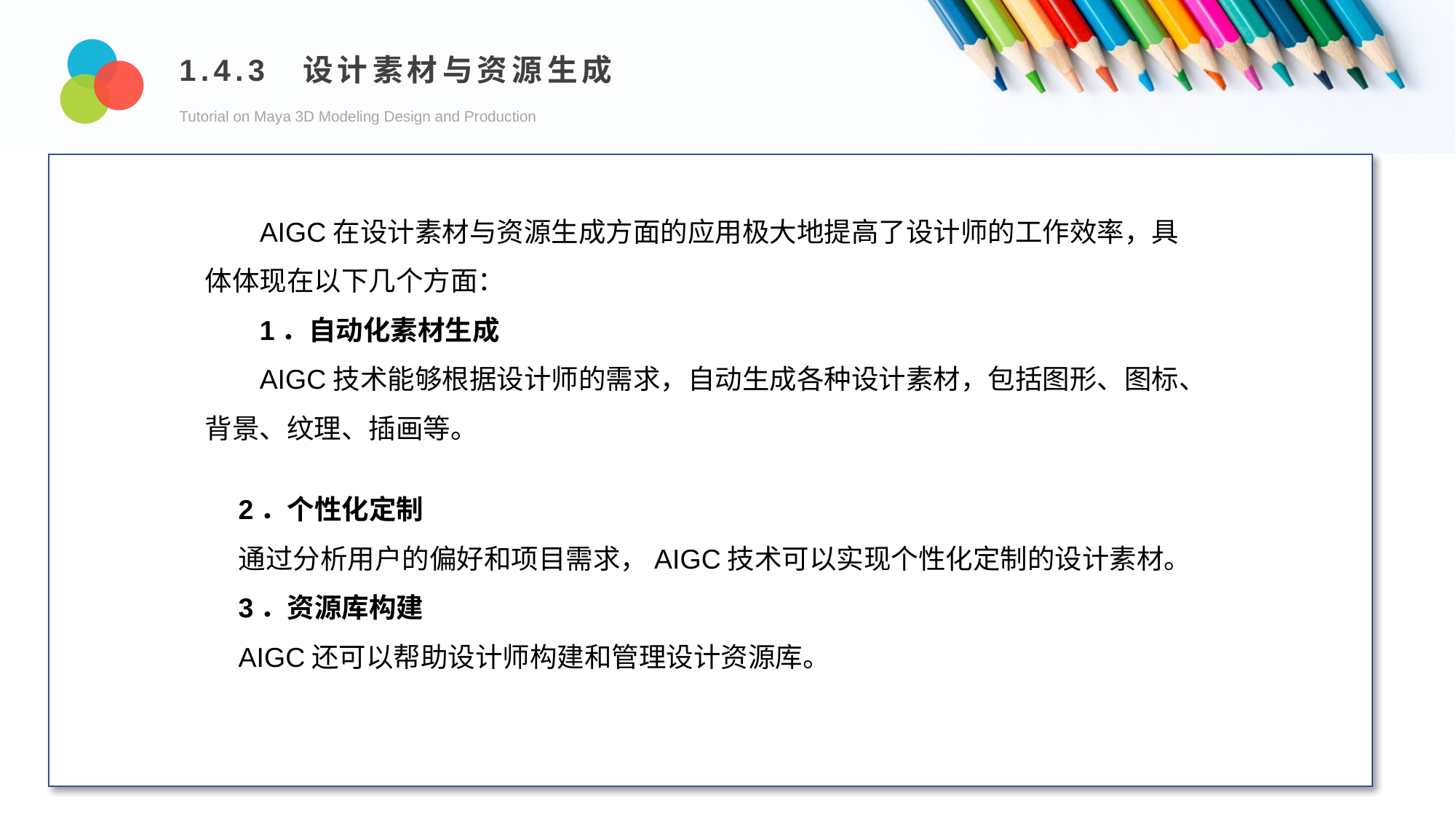

1.4.3  设计素材与资源生成
Tutorial on Maya 3D Modeling Design and Production
Design and Production
AIGC在设计素材与资源生成方面的应用极大地提高了设计师的工作效率，具体体现在以下几个方面：
1．自动化素材生成
AIGC技术能够根据设计师的需求，自动生成各种设计素材，包括图形、图标、背景、纹理、插画等。
2．个性化定制
通过分析用户的偏好和项目需求，AIGC技术可以实现个性化定制的设计素材。
3．资源库构建
AIGC还可以帮助设计师构建和管理设计资源库。